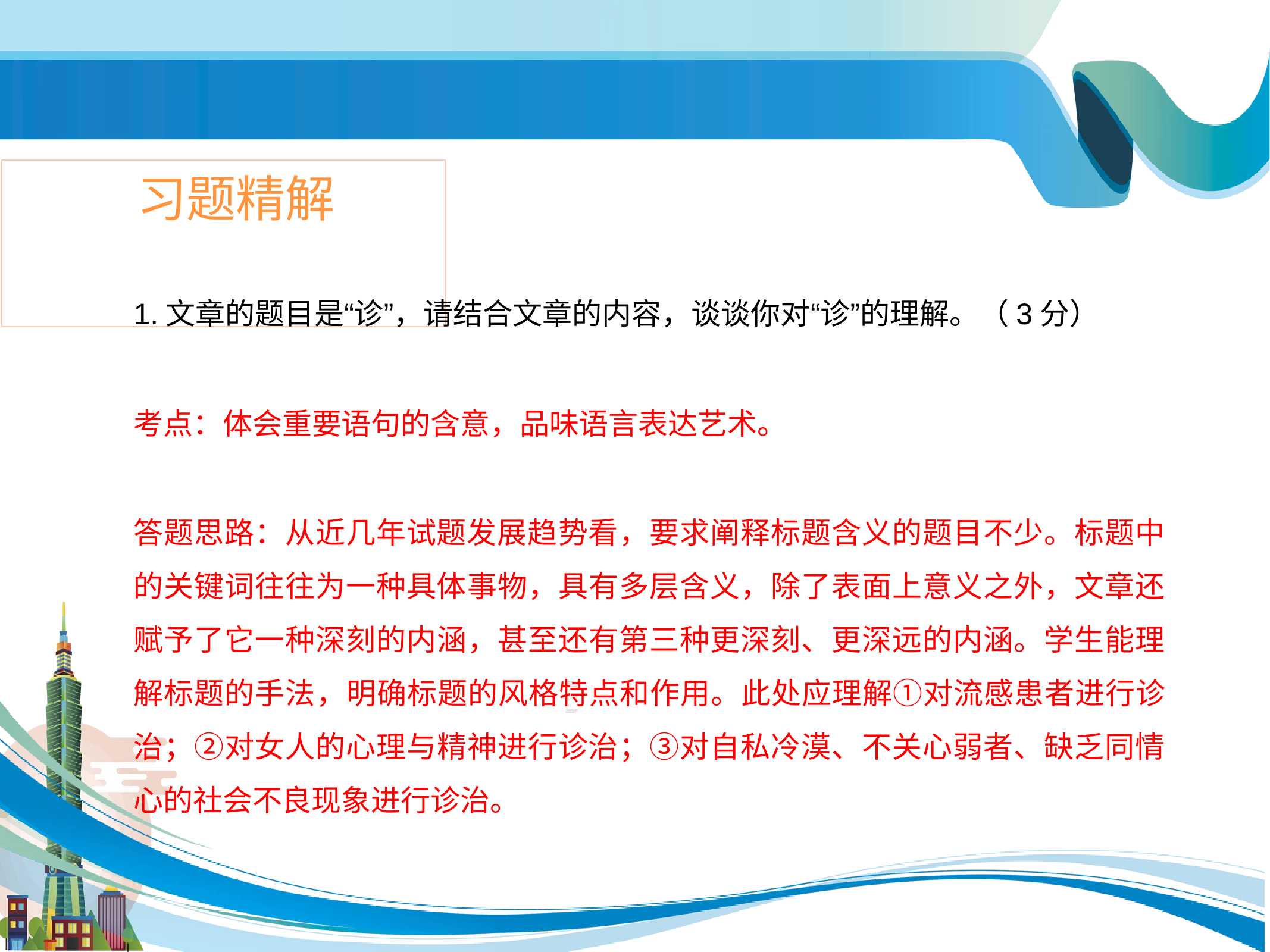

# 习题精解
1.文章的题目是“诊”，请结合文章的内容，谈谈你对“诊”的理解。（3分）

考点：体会重要语句的含意，品味语言表达艺术。

答题思路：从近几年试题发展趋势看，要求阐释标题含义的题目不少。标题中 的关键词往往为一种具体事物，具有多层含义，除了表面上意义之外，文章还 赋予了它一种深刻的内涵，甚至还有第三种更深刻、更深远的内涵。学生能理 解标题的手法，明确标题的风格特点和作用。此处应理解①对流感患者进行诊 治；②对女人的心理与精神进行诊治；③对自私冷漠、不关心弱者、缺乏同情 心的社会不良现象进行诊治。